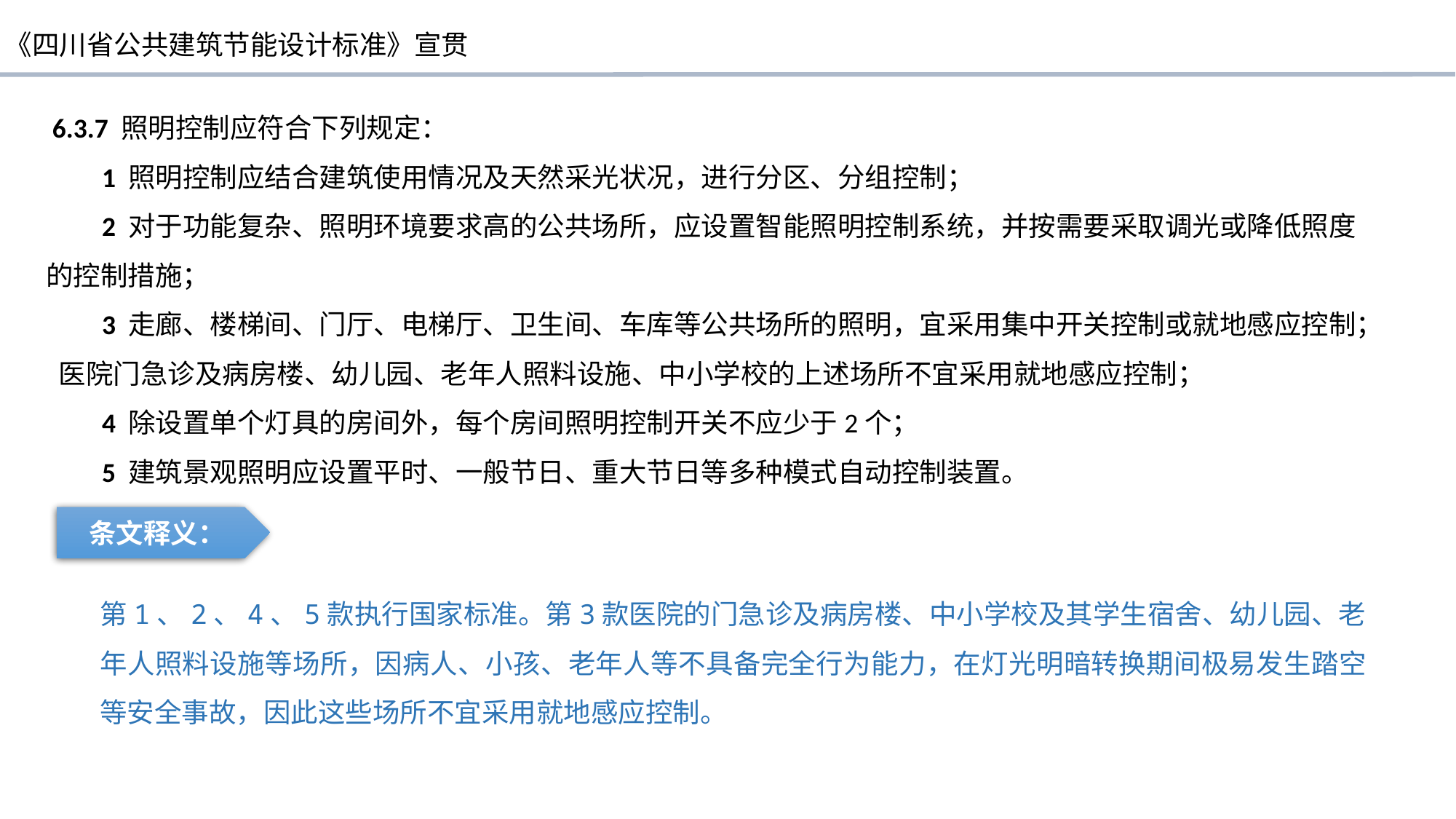

6.3.7 照明控制应符合下列规定：
         1 照明控制应结合建筑使用情况及天然采光状况，进行分区、分组控制；
         2 对于功能复杂、照明环境要求高的公共场所，应设置智能照明控制系统，并按需要采取调光或降低照度的控制措施；
         3 走廊、楼梯间、门厅、电梯厅、卫生间、车库等公共场所的照明，宜采用集中开关控制或就地感应控制；
 医院门急诊及病房楼、幼儿园、老年人照料设施、中小学校的上述场所不宜采用就地感应控制；
         4 除设置单个灯具的房间外，每个房间照明控制开关不应少于2个；
         5 建筑景观照明应设置平时、一般节日、重大节日等多种模式自动控制装置。
条文释义：
第1、2、4、5款执行国家标准。第3款医院的门急诊及病房楼、中小学校及其学生宿舍、幼儿园、老年人照料设施等场所，因病人、小孩、老年人等不具备完全行为能力，在灯光明暗转换期间极易发生踏空等安全事故，因此这些场所不宜采用就地感应控制。